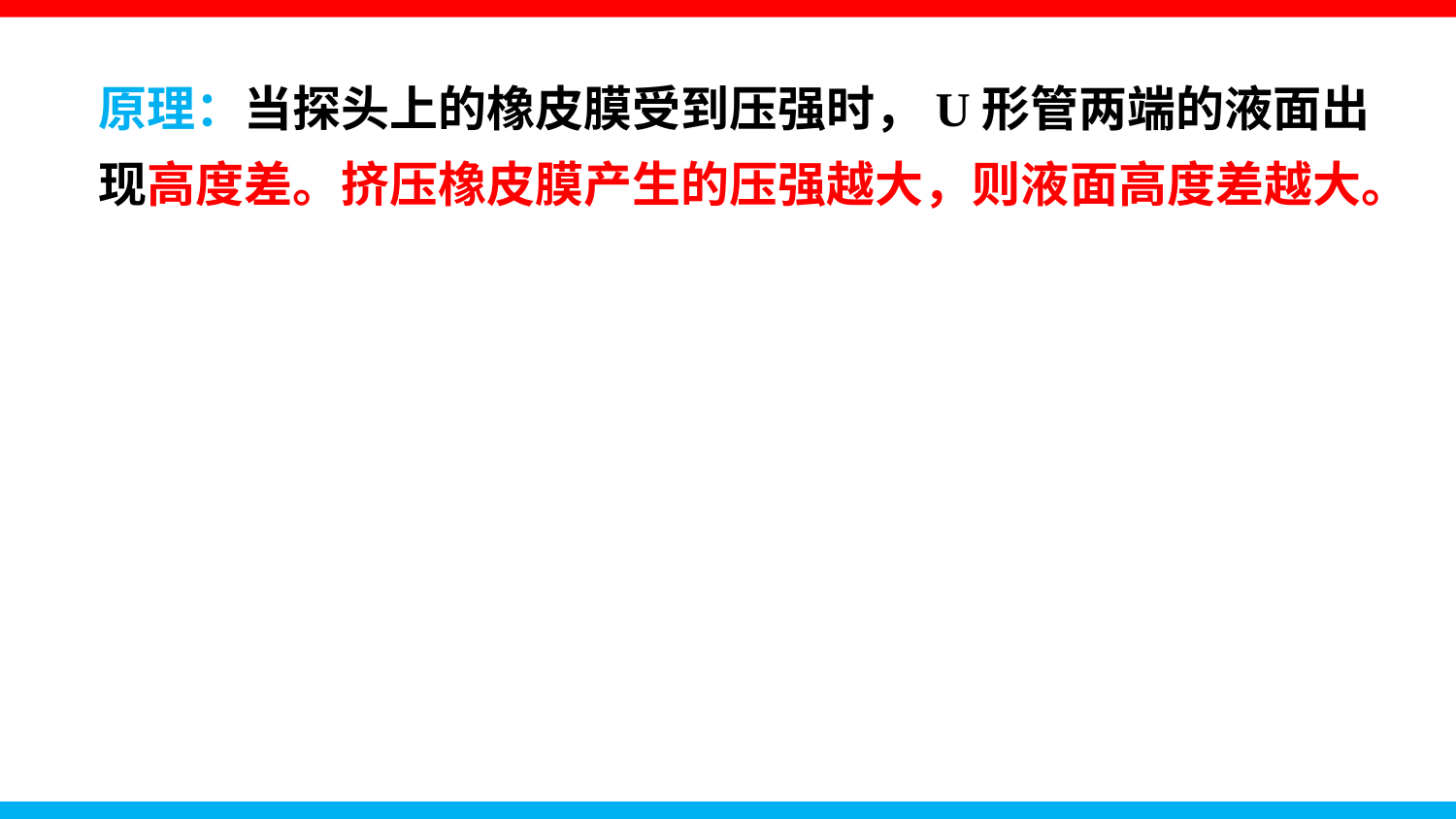

原理：当探头上的橡皮膜受到压强时，U形管两端的液面出现高度差。挤压橡皮膜产生的压强越大，则液面高度差越大。